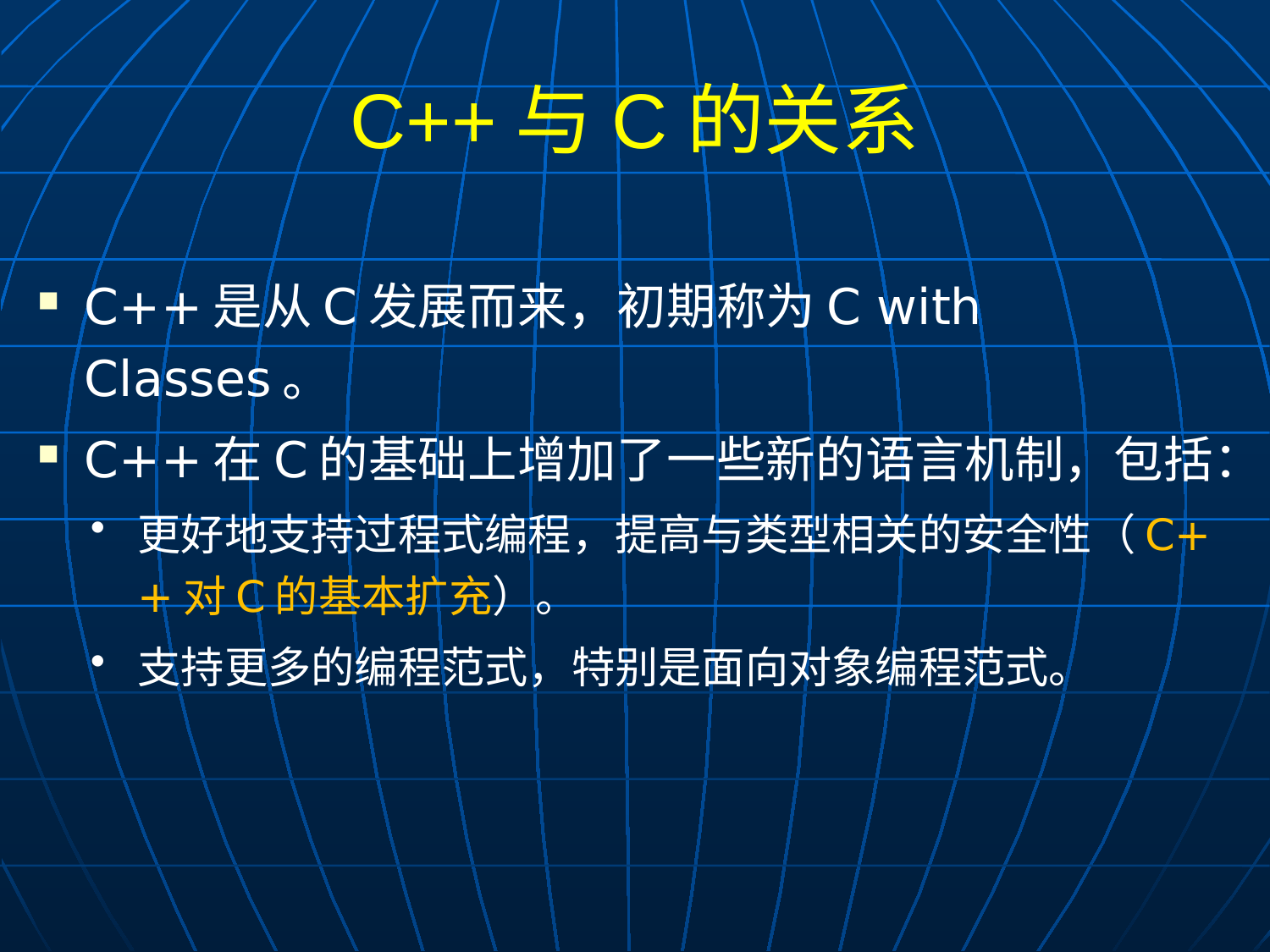

# C++与C的关系
C++是从C发展而来，初期称为C with Classes。
C++在C的基础上增加了一些新的语言机制，包括：
更好地支持过程式编程，提高与类型相关的安全性（C++对C的基本扩充）。
支持更多的编程范式，特别是面向对象编程范式。